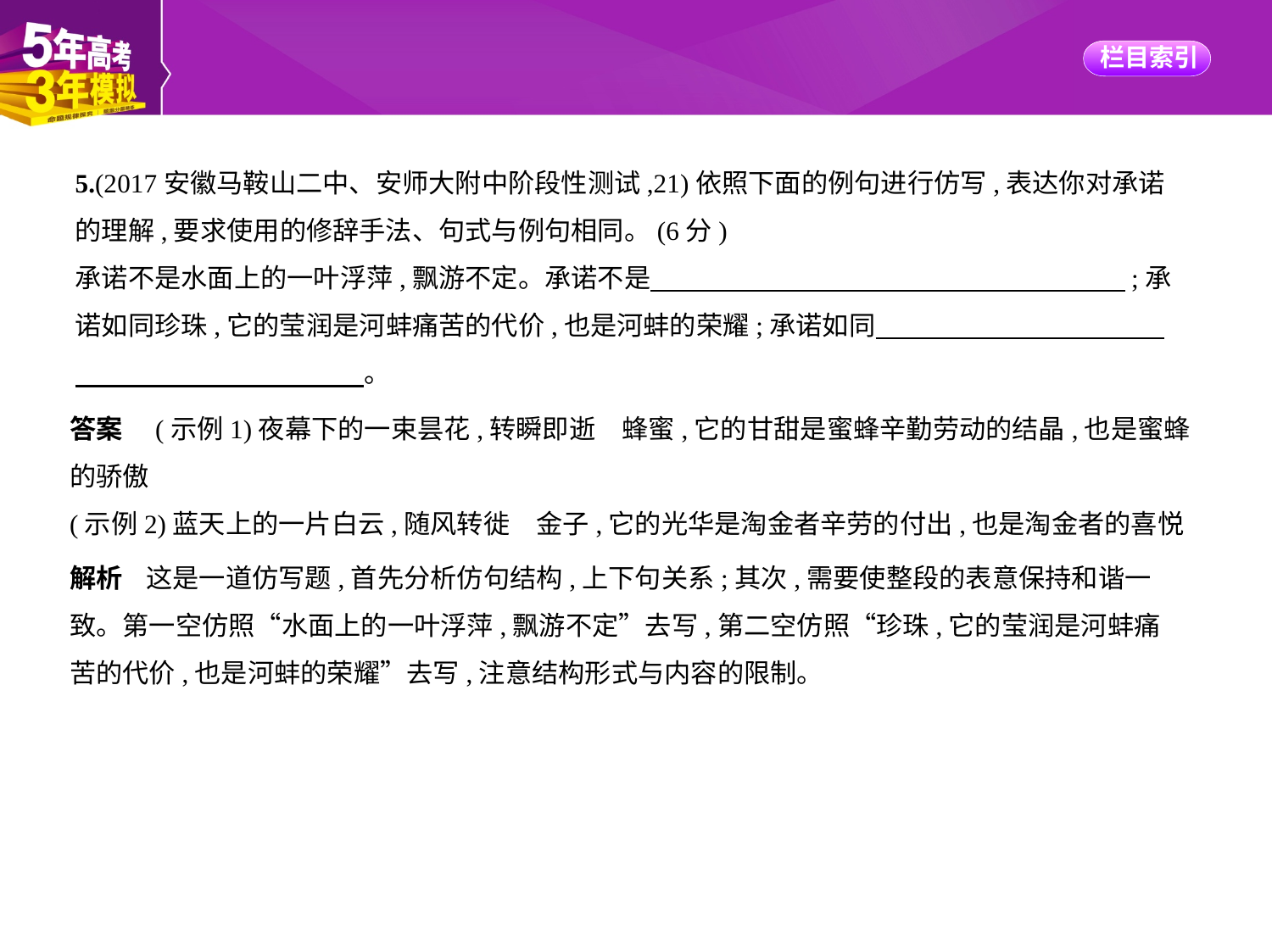

5.(2017安徽马鞍山二中、安师大附中阶段性测试,21)依照下面的例句进行仿写,表达你对承诺
的理解,要求使用的修辞手法、句式与例句相同。(6分)
承诺不是水面上的一叶浮萍,飘游不定。承诺不是　　　　　　　　　　　　　　　　　    ;承
诺如同珍珠,它的莹润是河蚌痛苦的代价,也是河蚌的荣耀;承诺如同　　　　　　　　　　    
　　　　　　　　　　    。
答案　(示例1)夜幕下的一束昙花,转瞬即逝　蜂蜜,它的甘甜是蜜蜂辛勤劳动的结晶,也是蜜蜂
的骄傲
(示例2)蓝天上的一片白云,随风转徙　金子,它的光华是淘金者辛劳的付出,也是淘金者的喜悦
解析    这是一道仿写题,首先分析仿句结构,上下句关系;其次,需要使整段的表意保持和谐一
致。第一空仿照“水面上的一叶浮萍,飘游不定”去写,第二空仿照“珍珠,它的莹润是河蚌痛
苦的代价,也是河蚌的荣耀”去写,注意结构形式与内容的限制。